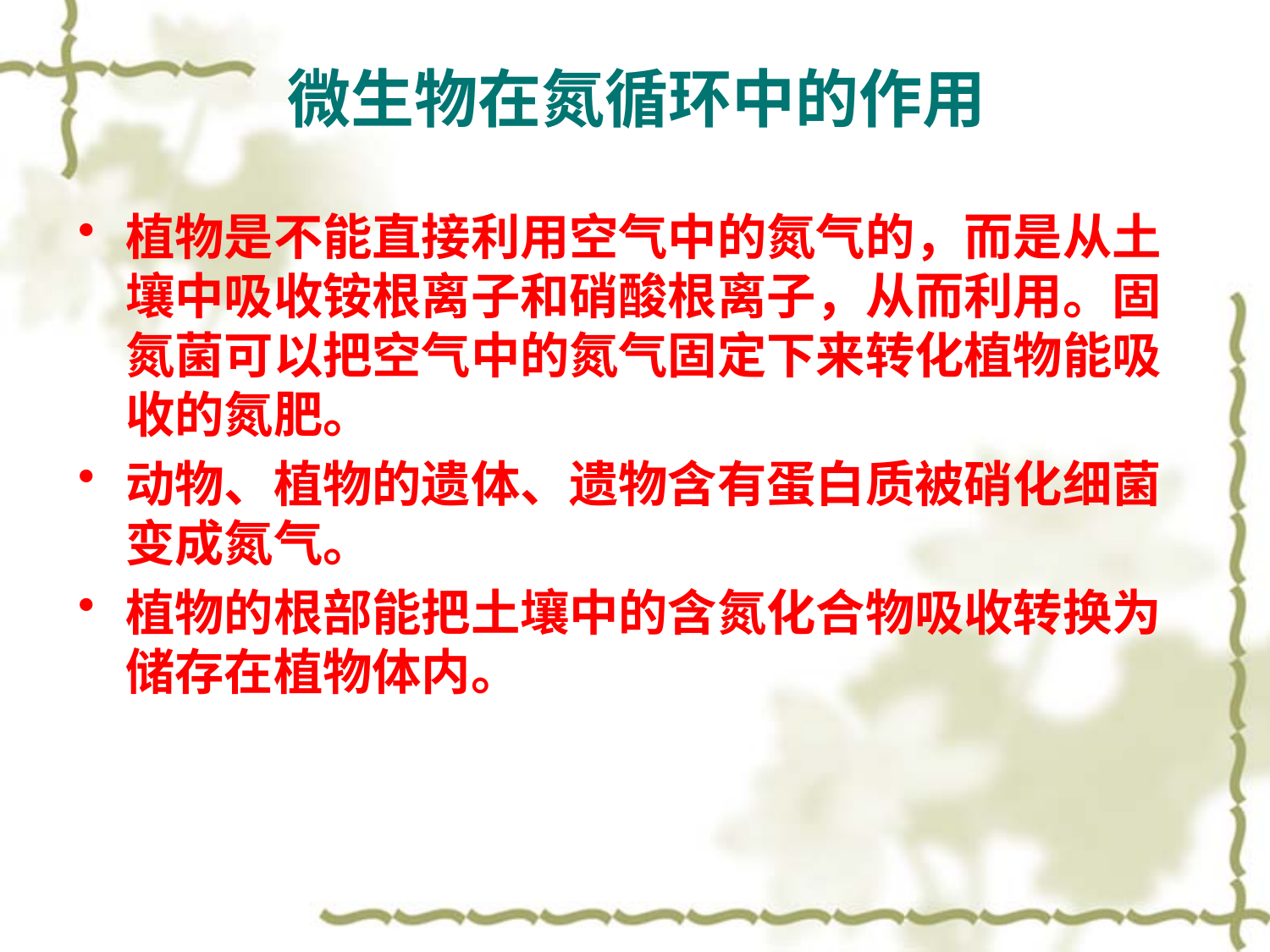

微生物在氮循环中的作用
植物是不能直接利用空气中的氮气的，而是从土壤中吸收铵根离子和硝酸根离子，从而利用。固氮菌可以把空气中的氮气固定下来转化植物能吸收的氮肥。
动物、植物的遗体、遗物含有蛋白质被硝化细菌变成氮气。
植物的根部能把土壤中的含氮化合物吸收转换为储存在植物体内。